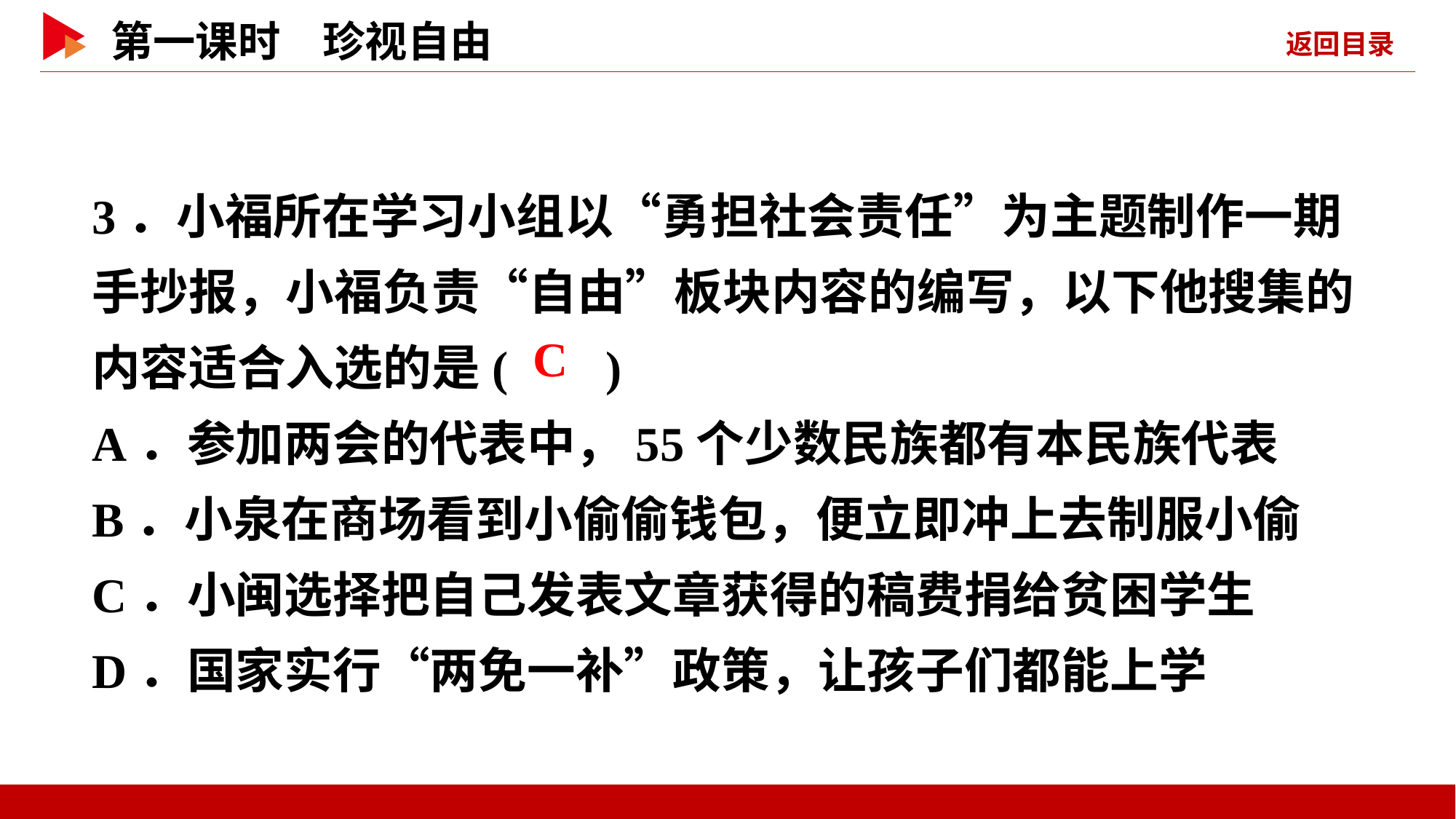

3．小福所在学习小组以“勇担社会责任”为主题制作一期手抄报，小福负责“自由”板块内容的编写，以下他搜集的内容适合入选的是(        )
A．参加两会的代表中，55个少数民族都有本民族代表
B．小泉在商场看到小偷偷钱包，便立即冲上去制服小偷
C．小闽选择把自己发表文章获得的稿费捐给贫困学生
D．国家实行“两免一补”政策，让孩子们都能上学
   C